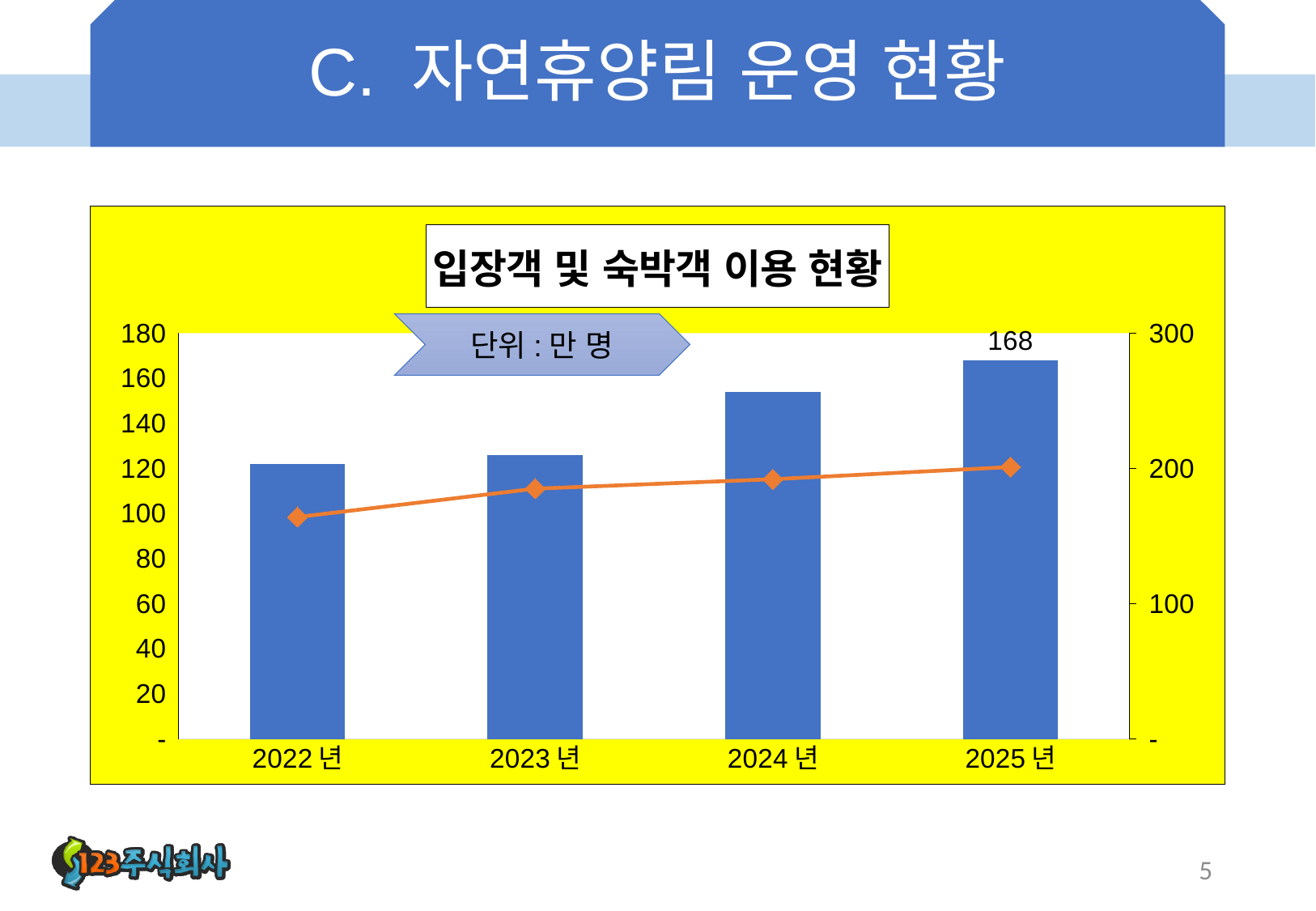

# C. 자연휴양림 운영 현황

### Chart: 입장객 및 숙박객 이용 현황

| Category | 입장객 | 숙박객 |
|---|---|---|
| 2022년 | 122.0 | 164.0 |
| 2023년 | 126.0 | 185.0 |
| 2024년 | 154.0 | 192.0 |
| 2025년 | 168.0 | 201.0 |
단위:만 명
5